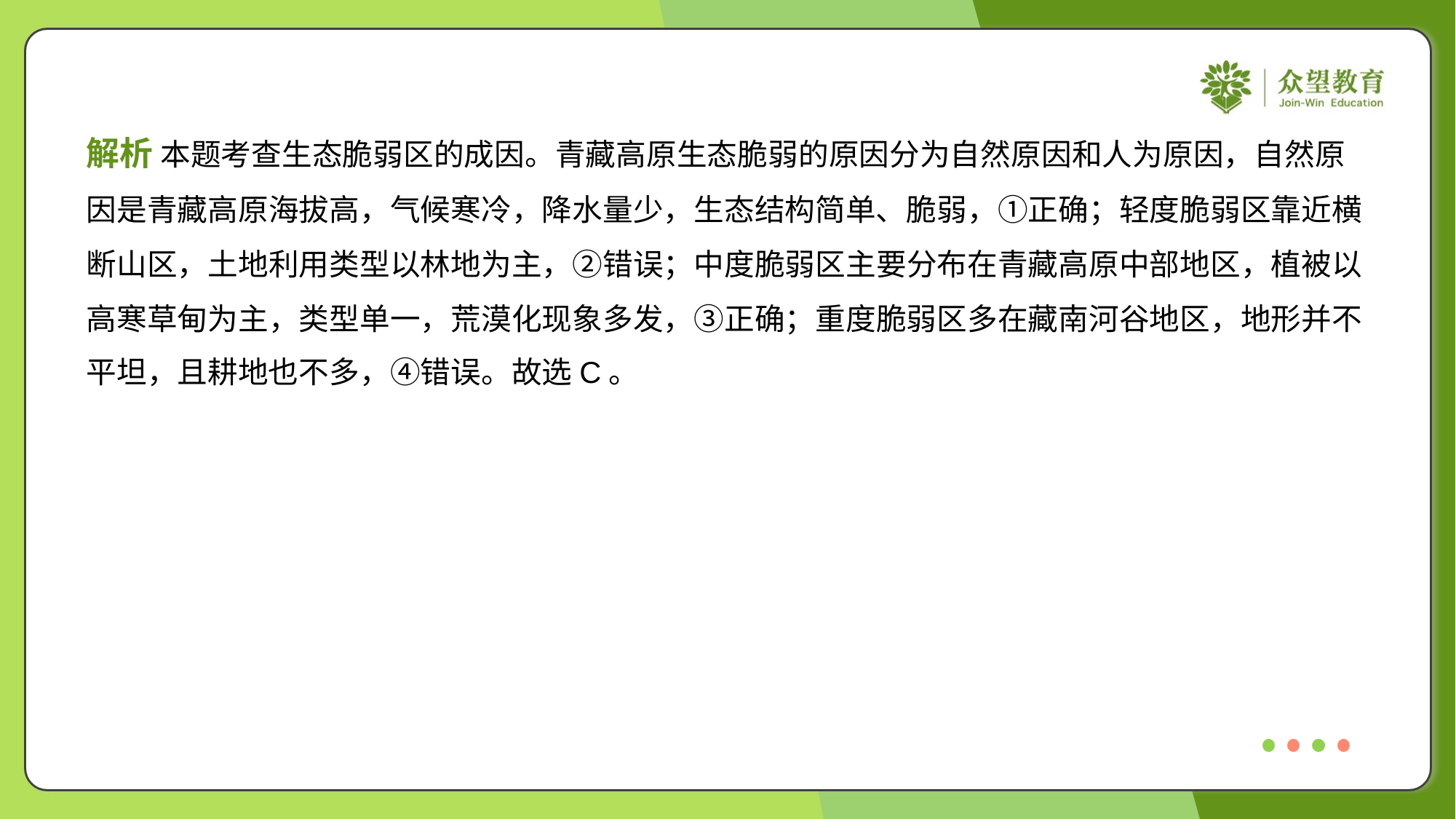

解析 本题考查生态脆弱区的成因。青藏高原生态脆弱的原因分为自然原因和人为原因，自然原
因是青藏高原海拔高，气候寒冷，降水量少，生态结构简单、脆弱，①正确；轻度脆弱区靠近横
断山区，土地利用类型以林地为主，②错误；中度脆弱区主要分布在青藏高原中部地区，植被以
高寒草甸为主，类型单一，荒漠化现象多发，③正确；重度脆弱区多在藏南河谷地区，地形并不
平坦，且耕地也不多，④错误。故选C。